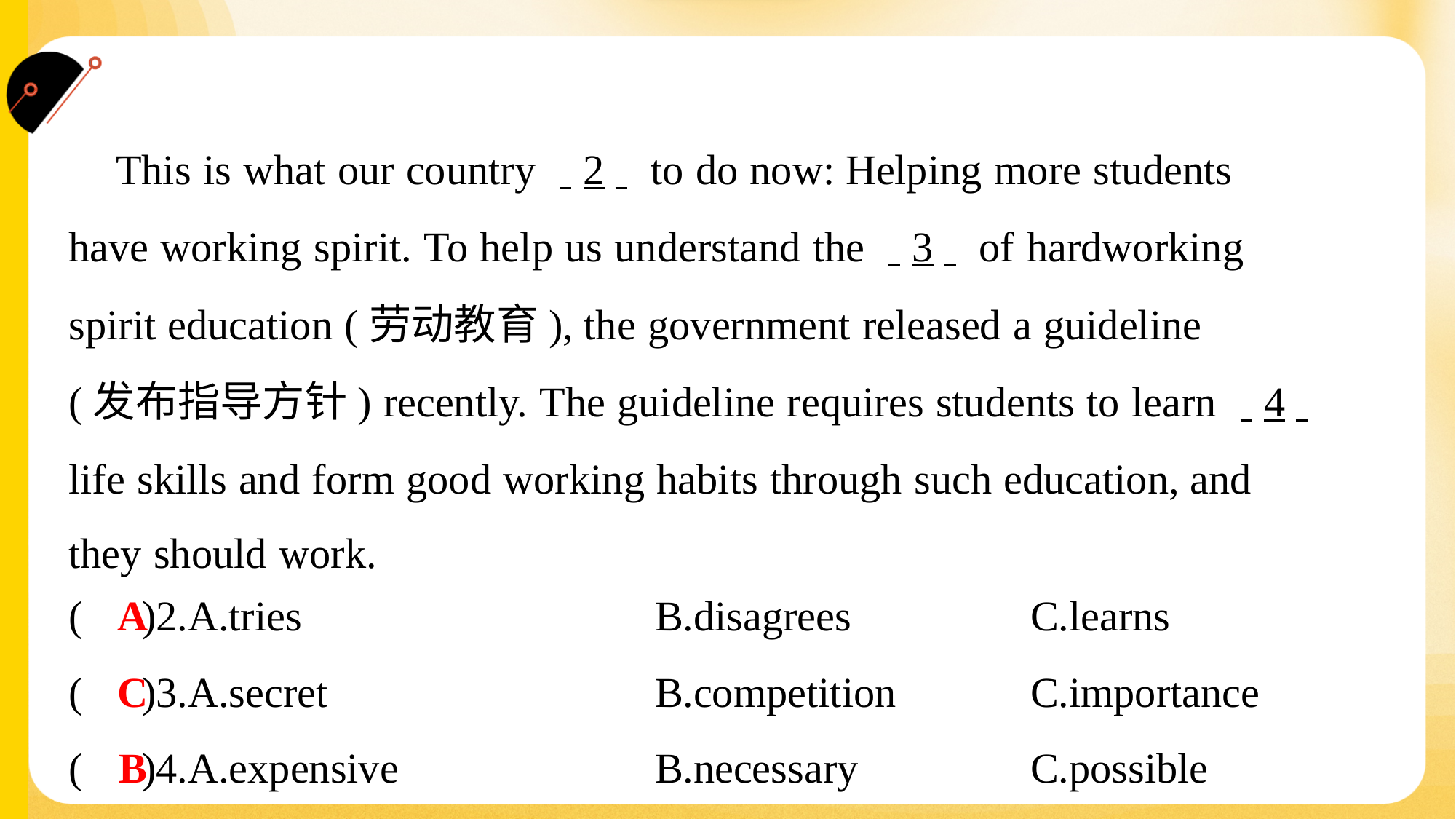

This is what our country . .2. . to do now: Helping more students
have working spirit. To help us understand the . .3. . of hardworking
spirit education (劳动教育), the government released a guideline
(发布指导方针) recently. The guideline requires students to learn . .4. .
life skills and form good working habits through such education, and
they should work.#2
A
(     )2.A.tries	B.disagrees	C.learns
C
(     )3.A.secret	B.competition	C.importance
B
(     )4.A.expensive	B.necessary	C.possible